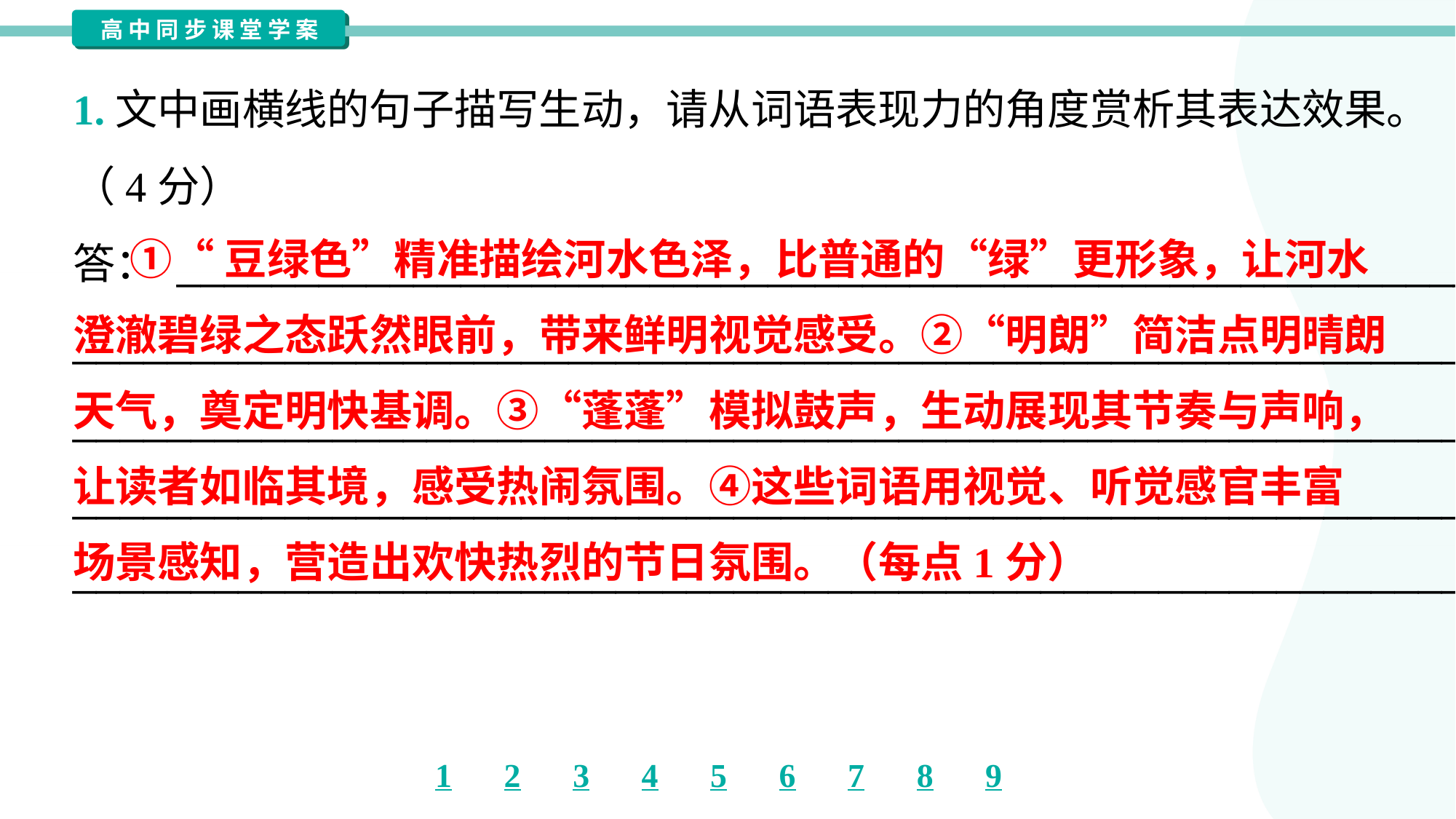

1.文中画横线的句子描写生动，请从词语表现力的角度赏析其表达效果。
（4分）
答： ________________________________________________________
_____________________________________________________________
_____________________________________________________________
_____________________________________________________________
_____________________________________________________________
      ①“豆绿色”精准描绘河水色泽，比普通的“绿”更形象，让河水
澄澈碧绿之态跃然眼前，带来鲜明视觉感受。②“明朗”简洁点明晴朗
天气，奠定明快基调。③“蓬蓬”模拟鼓声，生动展现其节奏与声响，
让读者如临其境，感受热闹氛围。④这些词语用视觉、听觉感官丰富
场景感知，营造出欢快热烈的节日氛围。（每点1分）